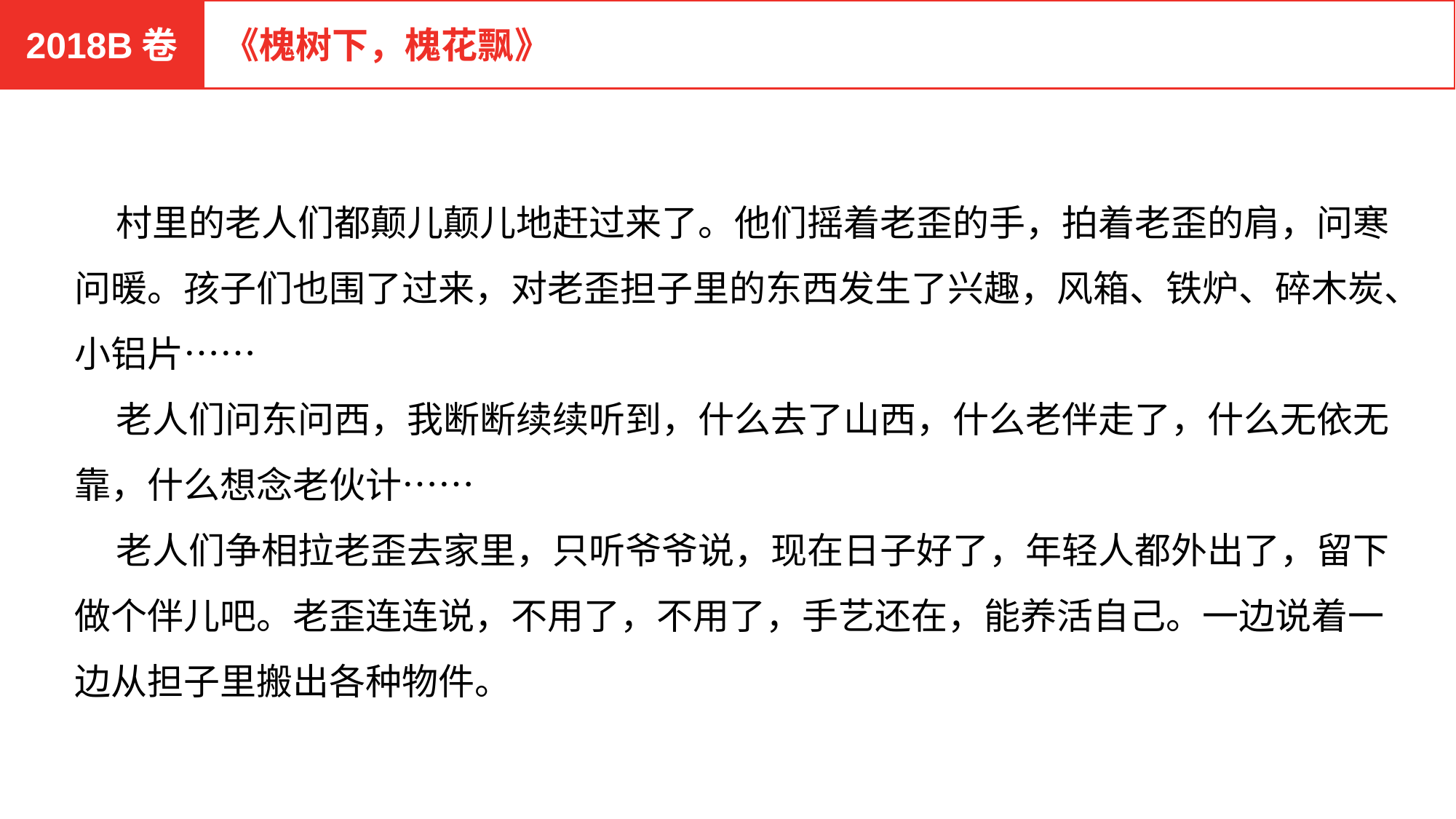

2018B卷
《槐树下，槐花飘》
    村里的老人们都颠儿颠儿地赶过来了。他们摇着老歪的手，拍着老歪的肩，问寒问暖。孩子们也围了过来，对老歪担子里的东西发生了兴趣，风箱、铁炉、碎木炭、小铝片……
    老人们问东问西，我断断续续听到，什么去了山西，什么老伴走了，什么无依无靠，什么想念老伙计……
    老人们争相拉老歪去家里，只听爷爷说，现在日子好了，年轻人都外出了，留下做个伴儿吧。老歪连连说，不用了，不用了，手艺还在，能养活自己。一边说着一边从担子里搬出各种物件。